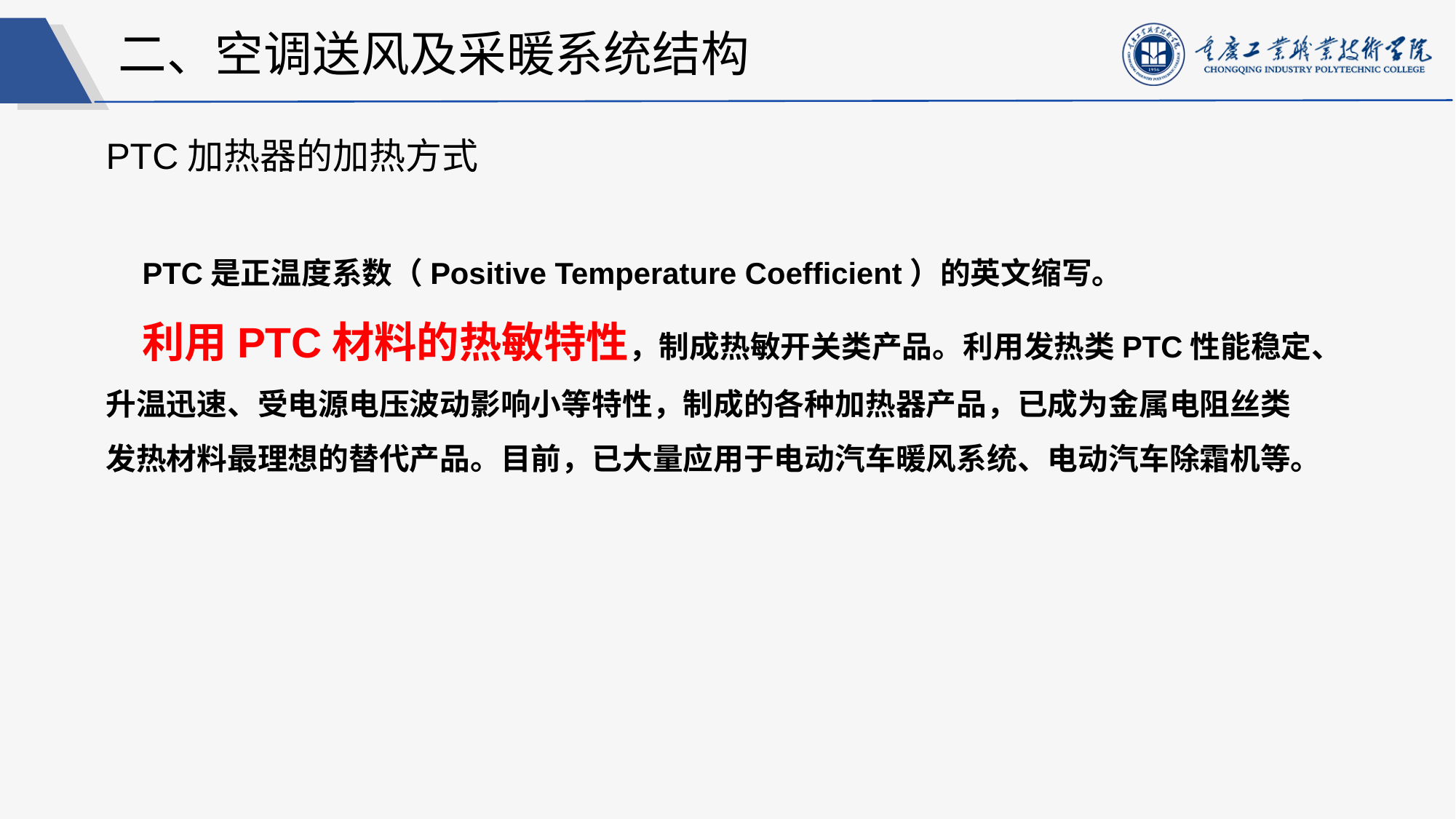

二、空调送风及采暖系统结构
PTC加热器的加热方式
PTC是正温度系数（Positive Temperature Coefficient）的英文缩写。
利用PTC材料的热敏特性，制成热敏开关类产品。利用发热类PTC性能稳定、升温迅速、受电源电压波动影响小等特性，制成的各种加热器产品，已成为金属电阻丝类发热材料最理想的替代产品。目前，已大量应用于电动汽车暖风系统、电动汽车除霜机等。